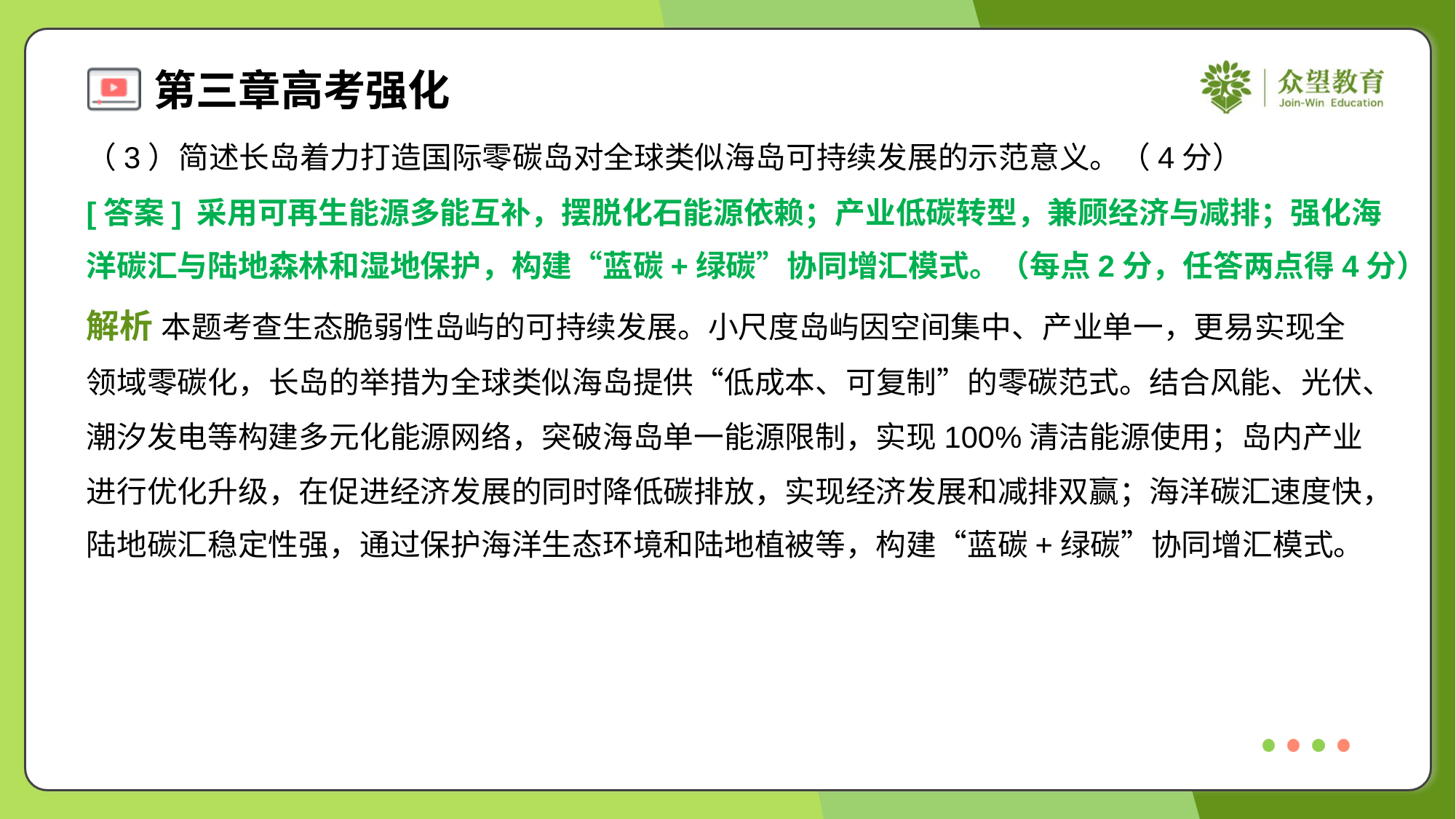

（3）简述长岛着力打造国际零碳岛对全球类似海岛可持续发展的示范意义。（4分）
[答案] 采用可再生能源多能互补，摆脱化石能源依赖；产业低碳转型，兼顾经济与减排；强化海
洋碳汇与陆地森林和湿地保护，构建“蓝碳+绿碳”协同增汇模式。（每点2分，任答两点得4分）
解析 本题考查生态脆弱性岛屿的可持续发展。小尺度岛屿因空间集中、产业单一，更易实现全
领域零碳化，长岛的举措为全球类似海岛提供“低成本、可复制”的零碳范式。结合风能、光伏、
潮汐发电等构建多元化能源网络，突破海岛单一能源限制，实现100%清洁能源使用；岛内产业
进行优化升级，在促进经济发展的同时降低碳排放，实现经济发展和减排双赢；海洋碳汇速度快，
陆地碳汇稳定性强，通过保护海洋生态环境和陆地植被等，构建“蓝碳+绿碳”协同增汇模式。